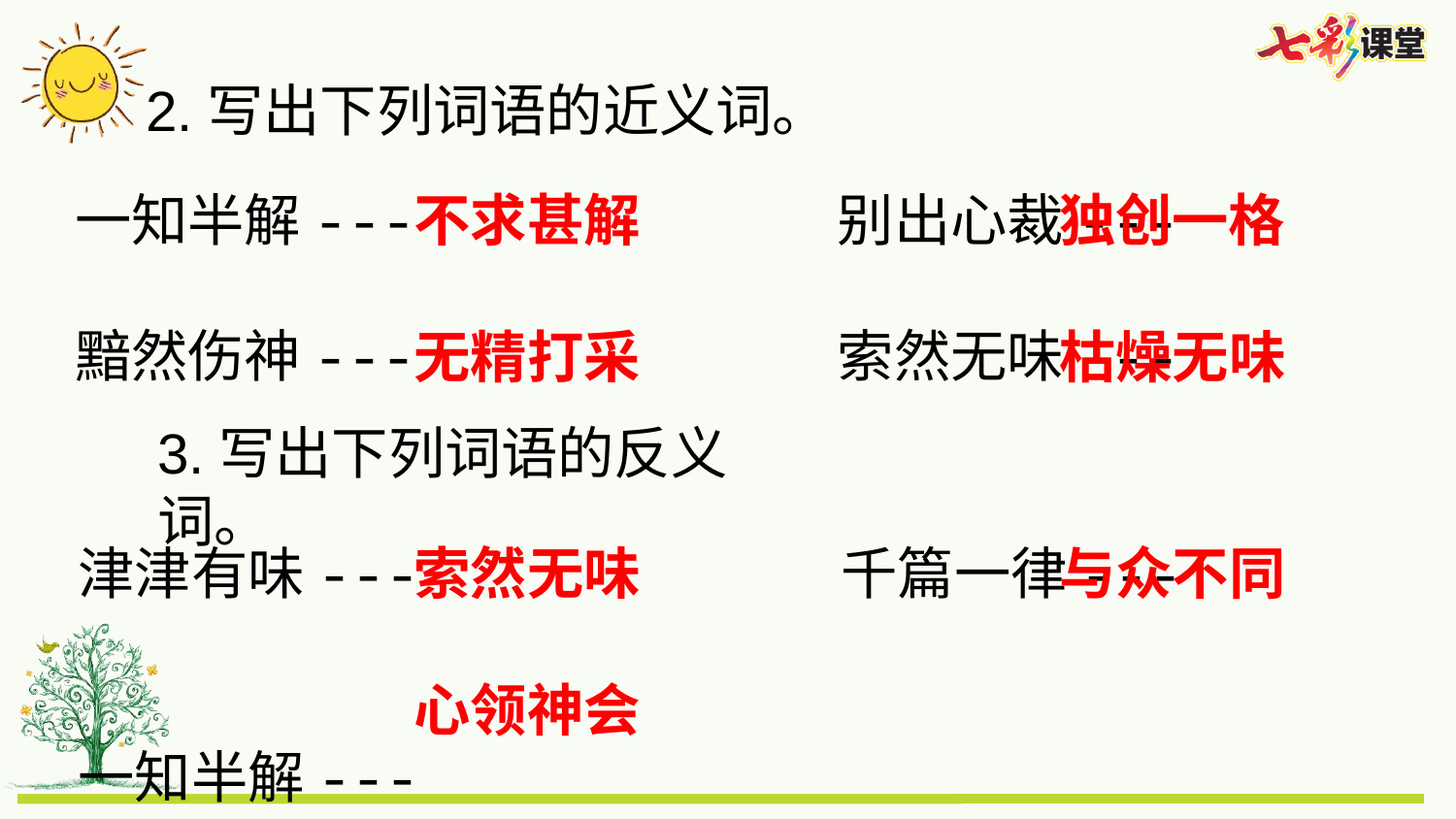

2.写出下列词语的近义词。
一知半解---            别出心裁---

黯然伤神---            索然无味---
不求甚解
独创一格
无精打采
枯燥无味
3.写出下列词语的反义词。
津津有味---            千篇一律---

一知半解---
索然无味
与众不同
心领神会